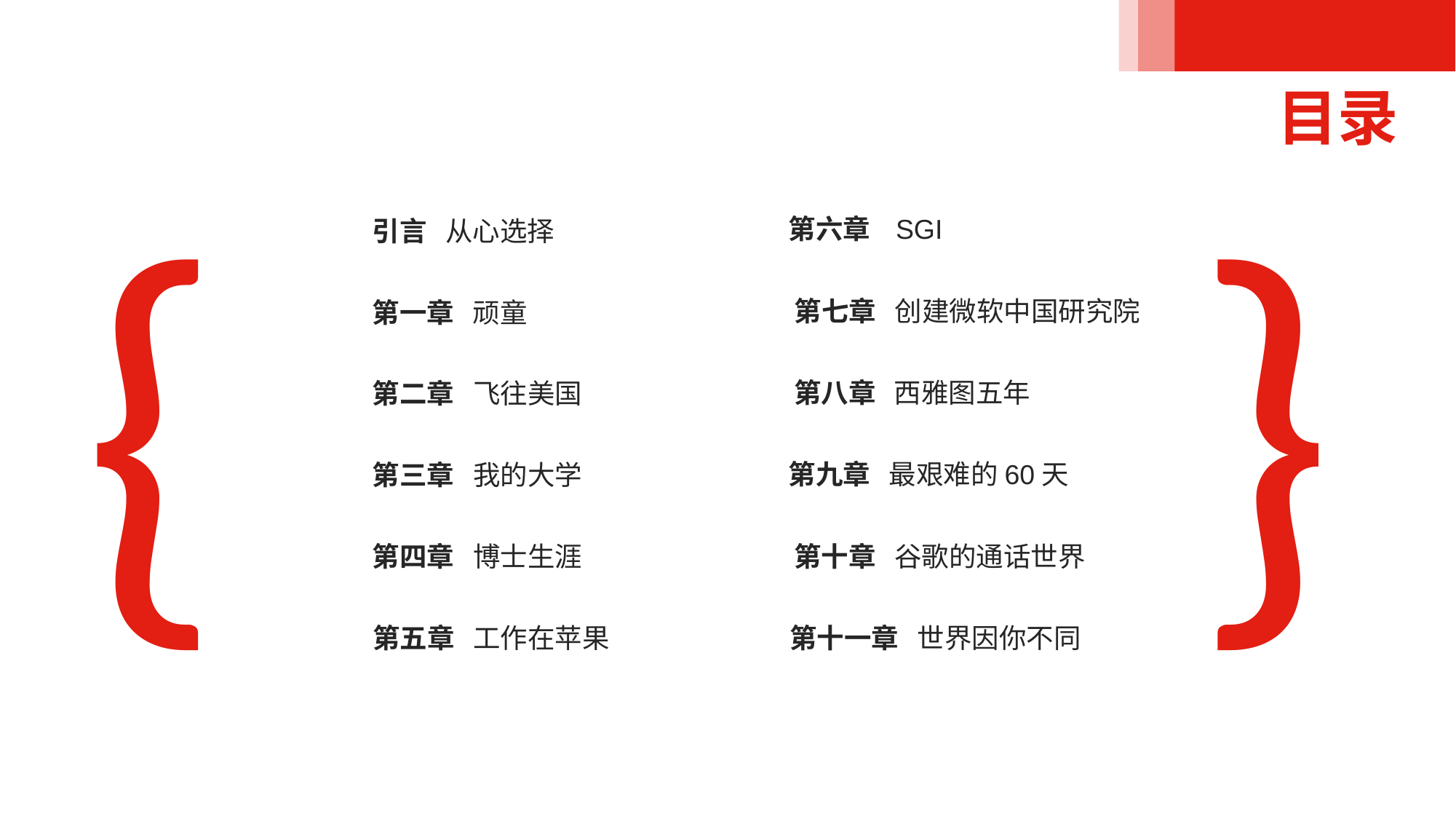

目录
{
}
第六章   SGI
引言   从心选择
第七章   创建微软中国研究院
第一章   顽童
第八章   西雅图五年
第二章   飞往美国
第九章   最艰难的60天
第三章   我的大学
第十章   谷歌的通话世界
第四章   博士生涯
第五章   工作在苹果
第十一章   世界因你不同